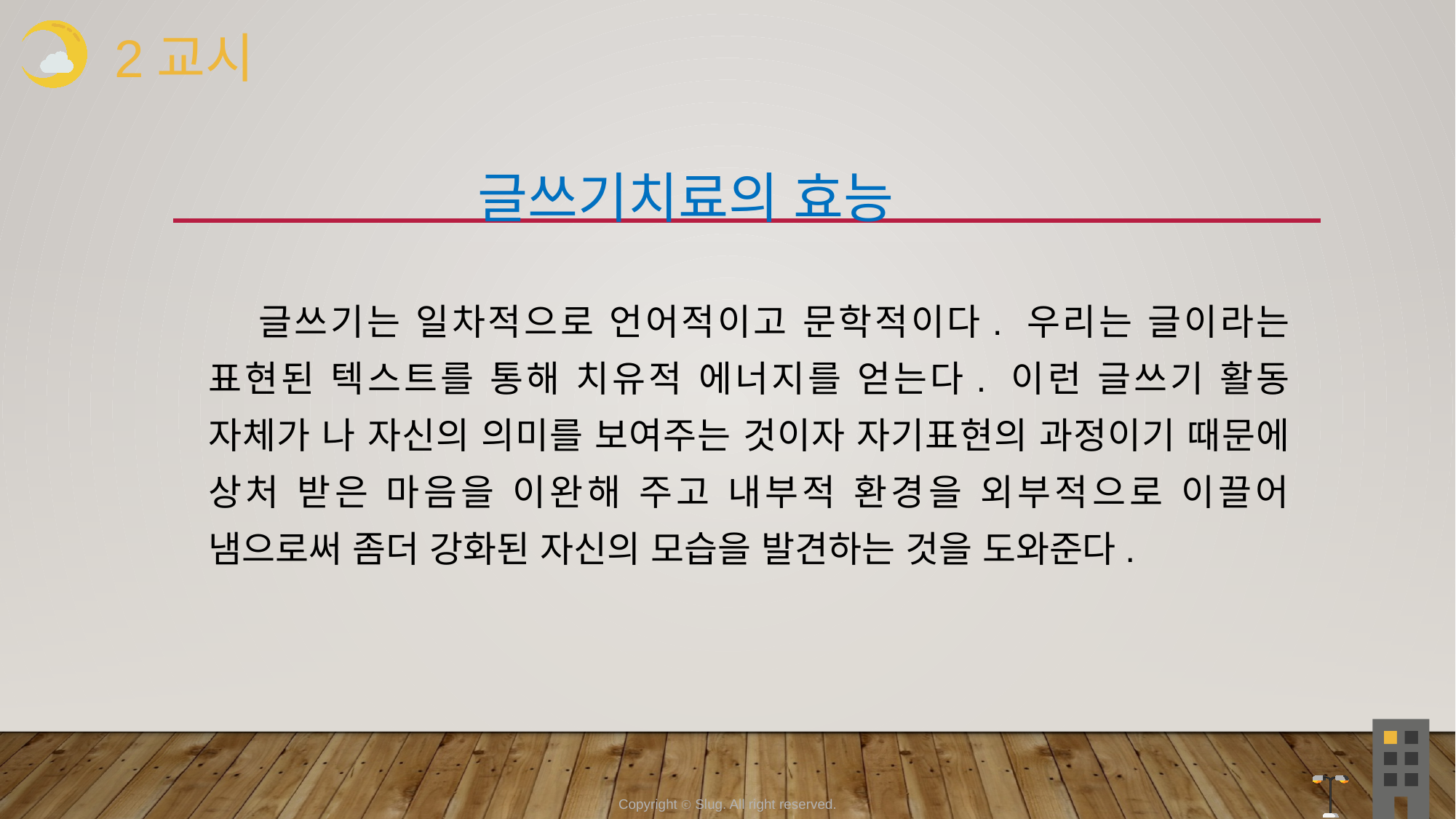

2교시

                     글쓰기치료의 효능

   글쓰기는 일차적으로 언어적이고 문학적이다. 우리는 글이라는 표현된 텍스트를 통해 치유적 에너지를 얻는다. 이런 글쓰기 활동 자체가 나 자신의 의미를 보여주는 것이자 자기표현의 과정이기 때문에 상처 받은 마음을 이완해 주고 내부적 환경을 외부적으로 이끌어 냄으로써 좀더 강화된 자신의 모습을 발견하는 것을 도와준다.

Copyright ⓒ Slug. All right reserved.